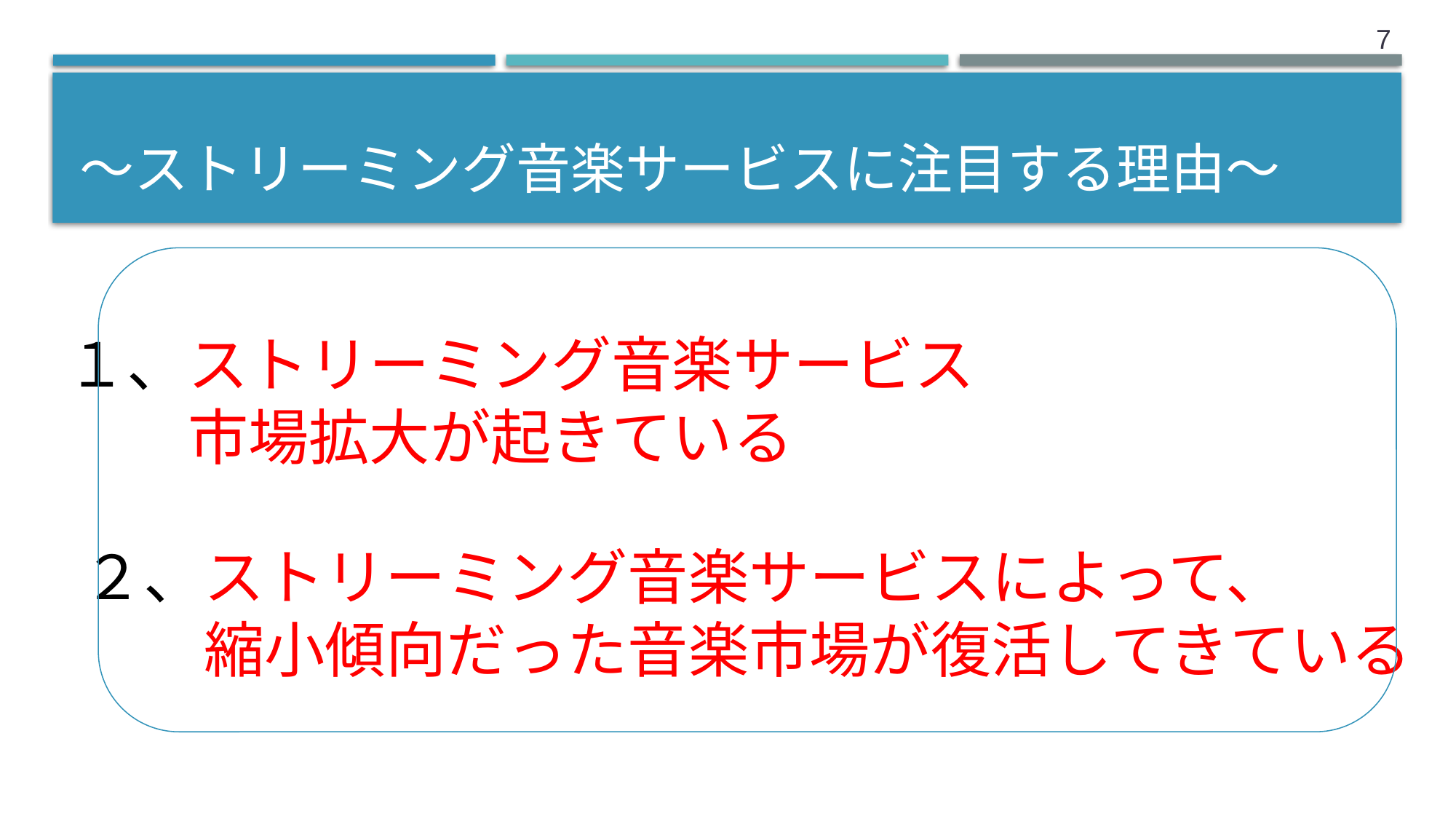

7
# 〜ストリーミング音楽サービスに注目する理由〜

１、ストリーミング音楽サービス
　　市場拡大が起きている
２、ストリーミング音楽サービスによって、
　　縮小傾向だった音楽市場が復活してきている